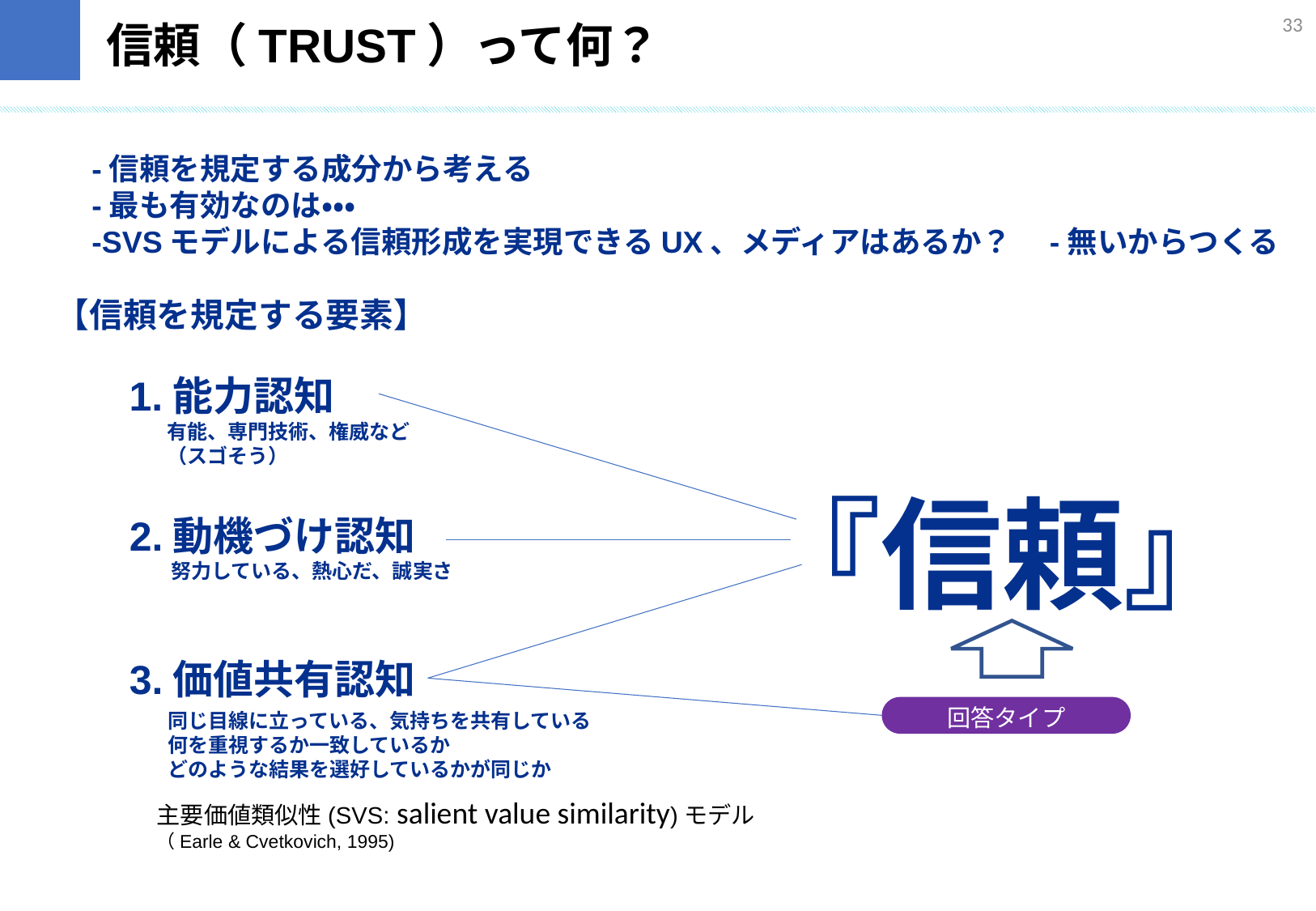

33

信頼（TRUST）って何？
-信頼を規定する成分から考える
-最も有効なのは・・・
-SVSモデルによる信頼形成を実現できるUX、メディアはあるか？　-無いからつくる
【信頼を規定する要素】
1.能力認知
有能、専門技術、権威など
（スゴそう）
『信頼』
2.動機づけ認知
努力している、熱心だ、誠実さ

3.価値共有認知
回答タイプ

同じ目線に立っている、気持ちを共有している
何を重視するか一致しているか
どのような結果を選好しているかが同じか
主要価値類似性(SVS: salient value similarity)モデル （Earle & Cvetkovich, 1995)